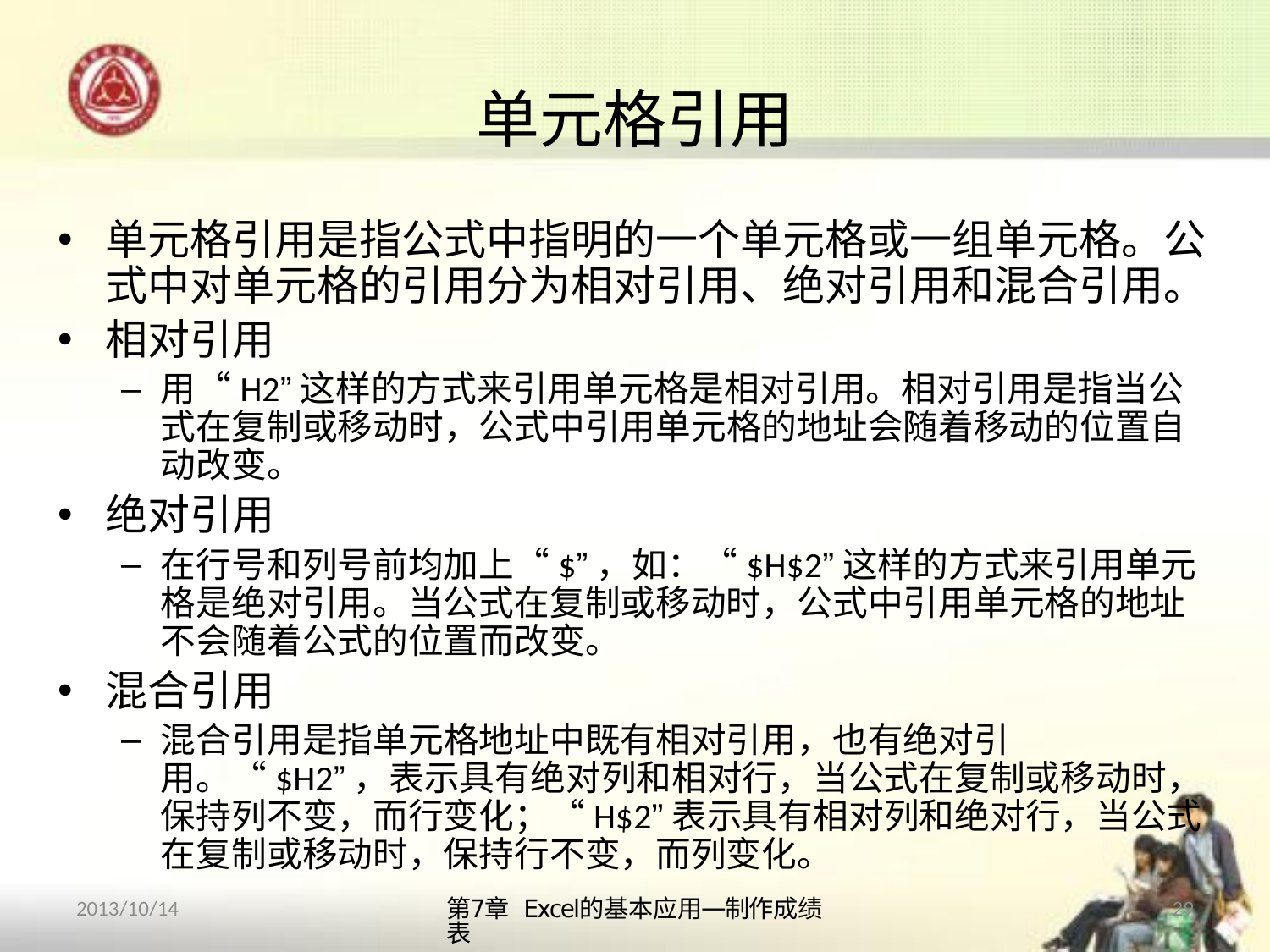

# 单元格引用
单元格引用是指公式中指明的一个单元格或一组单元格。公式中对单元格的引用分为相对引用、绝对引用和混合引用。
相对引用
用“H2”这样的方式来引用单元格是相对引用。相对引用是指当公式在复制或移动时，公式中引用单元格的地址会随着移动的位置自动改变。
绝对引用
在行号和列号前均加上“$”，如：“$H$2”这样的方式来引用单元格是绝对引用。当公式在复制或移动时，公式中引用单元格的地址不会随着公式的位置而改变。
混合引用
混合引用是指单元格地址中既有相对引用，也有绝对引用。“$H2”，表示具有绝对列和相对行，当公式在复制或移动时，保持列不变，而行变化；“H$2”表示具有相对列和绝对行，当公式在复制或移动时，保持行不变，而列变化。
第7章  Excel的基本应用—制作成绩表
29
2013/10/14